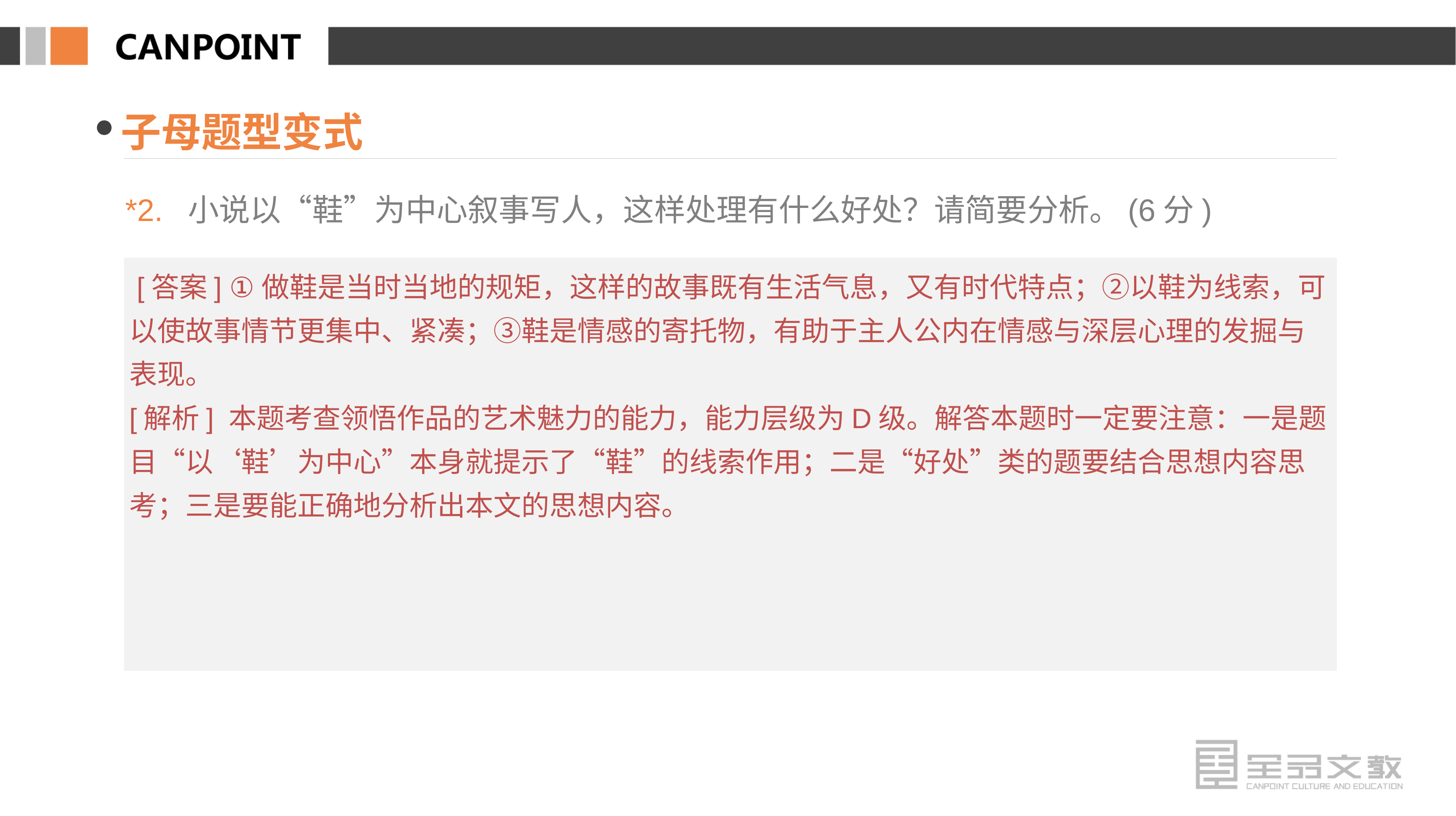

子母题型变式

*2.  小说以“鞋”为中心叙事写人，这样处理有什么好处？请简要分析。(6分)
 [答案] ①做鞋是当时当地的规矩，这样的故事既有生活气息，又有时代特点；②以鞋为线索，可以使故事情节更集中、紧凑；③鞋是情感的寄托物，有助于主人公内在情感与深层心理的发掘与表现。
[解析] 本题考查领悟作品的艺术魅力的能力，能力层级为D级。解答本题时一定要注意：一是题目“以‘鞋’为中心”本身就提示了“鞋”的线索作用；二是“好处”类的题要结合思想内容思考；三是要能正确地分析出本文的思想内容。